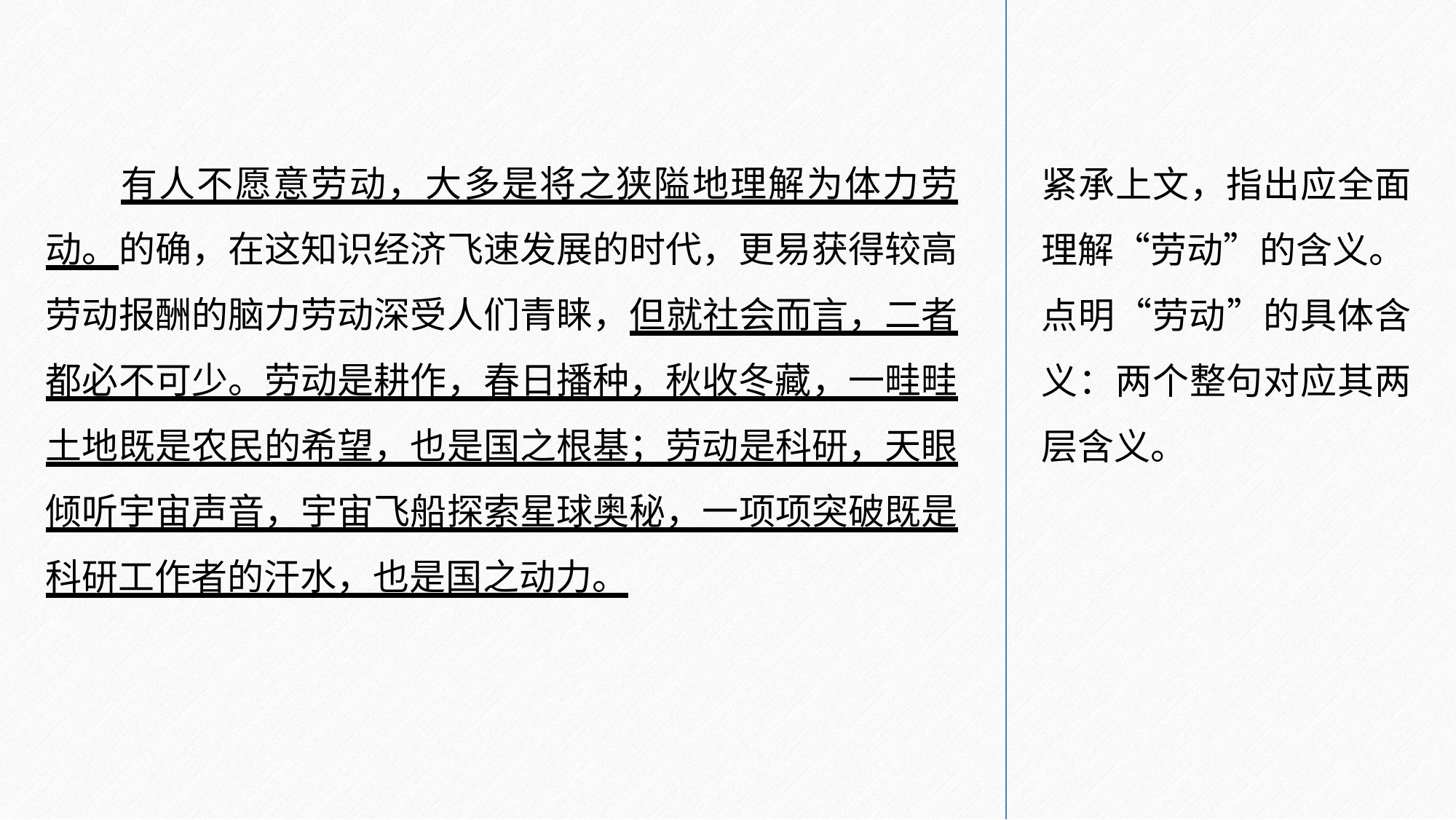

有人不愿意劳动，大多是将之狭隘地理解为体力劳动。的确，在这知识经济飞速发展的时代，更易获得较高劳动报酬的脑力劳动深受人们青睐，但就社会而言，二者都必不可少。劳动是耕作，春日播种，秋收冬藏，一畦畦土地既是农民的希望，也是国之根基；劳动是科研，天眼倾听宇宙声音，宇宙飞船探索星球奥秘，一项项突破既是科研工作者的汗水，也是国之动力。
紧承上文，指出应全面理解“劳动”的含义。
点明“劳动”的具体含义：两个整句对应其两层含义。